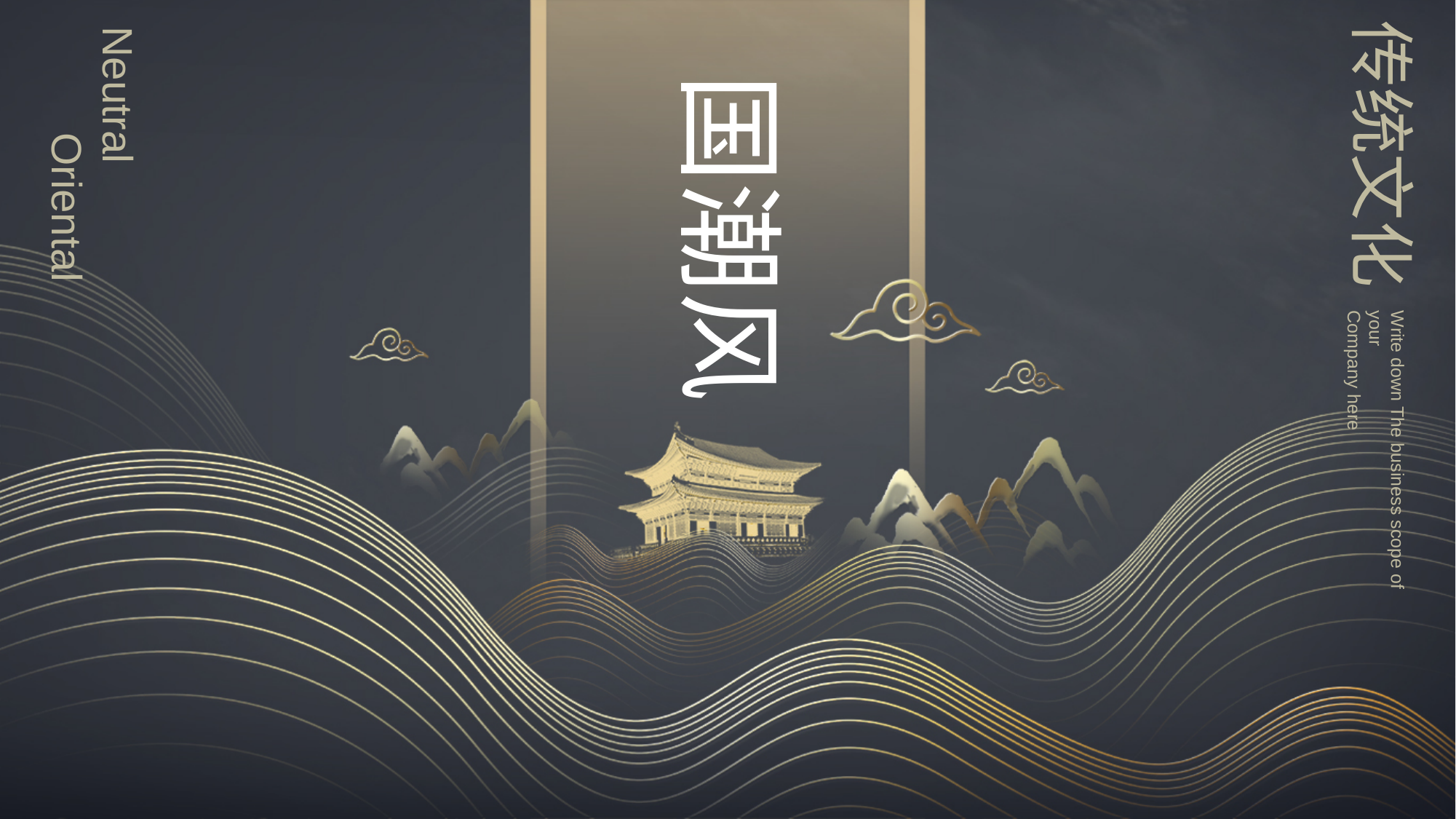

国潮风
Neutral
         Oriental
传统文化
Write down The business scope of your
Company here